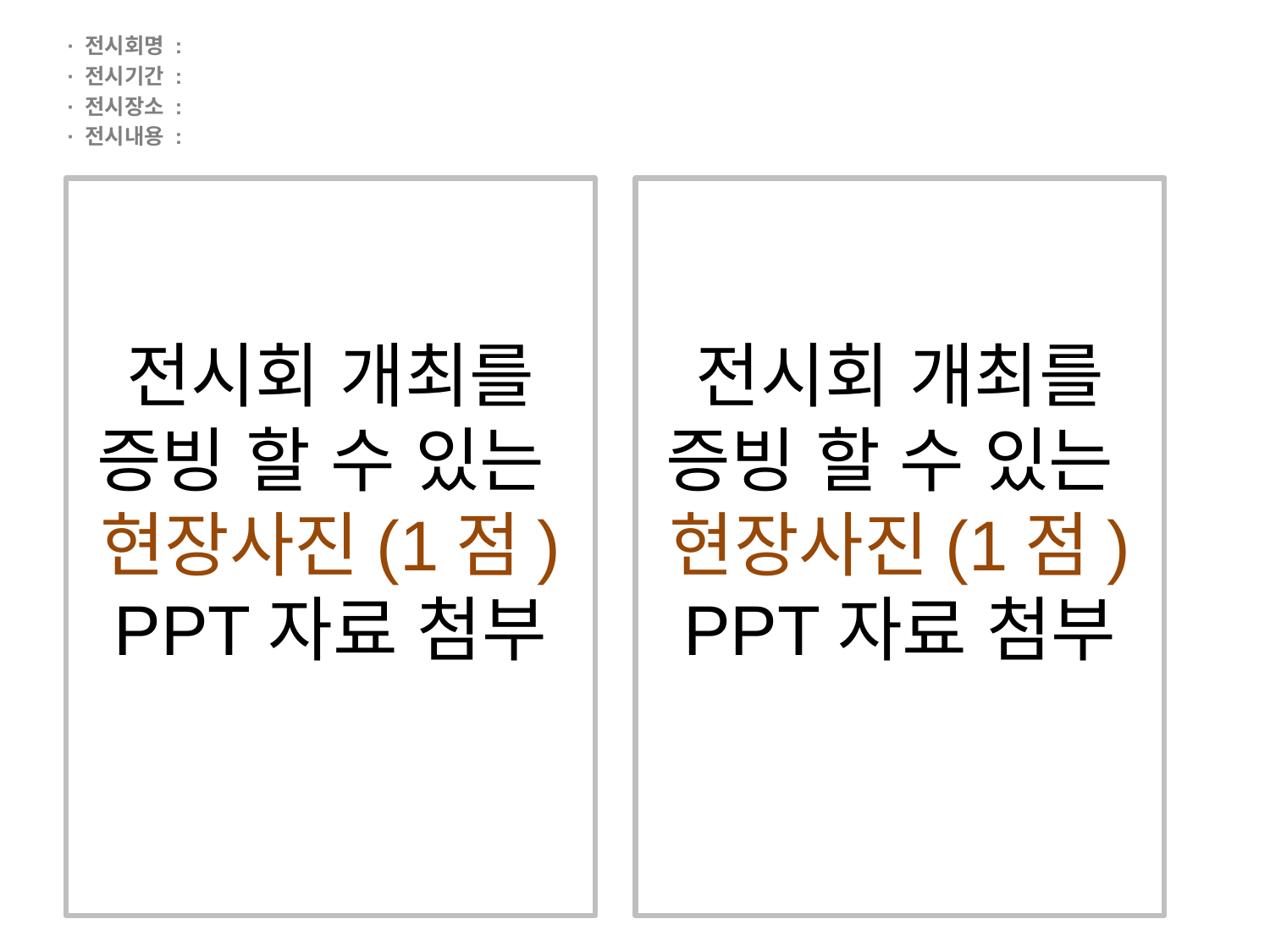

· 전시회명 :
· 전시기간 :
· 전시장소 :
· 전시내용 :
# 전시회 개최를 증빙 할 수 있는 현장사진(1점) PPT자료 첨부
전시회 개최를 증빙 할 수 있는
현장사진(1점) PPT자료 첨부